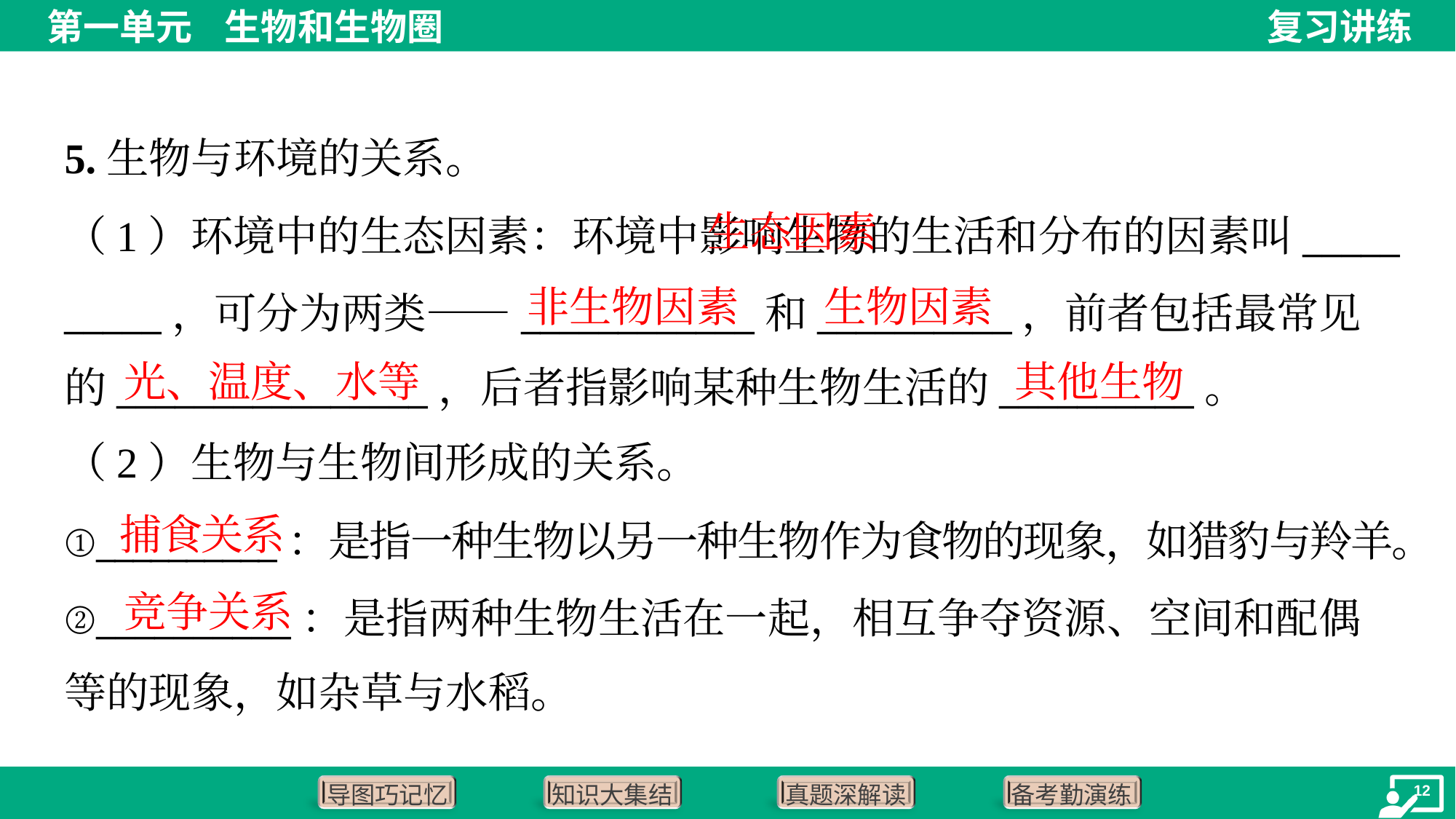

5.生物与环境的关系。
                                                          生态因素
（1）环境中的生态因素：环境中影响生物的生活和分布的因素叫_____
_____，可分为两类——____________和__________，前者包括最常见
的________________，后者指影响某种生物生活的__________。
非生物因素
生物因素
光、温度、水等
其他生物
（2）生物与生物间形成的关系。
捕食关系
①__________：是指一种生物以另一种生物作为食物的现象，如猎豹与羚羊。
②__________：是指两种生物生活在一起，相互争夺资源、空间和配偶
等的现象，如杂草与水稻。
竞争关系